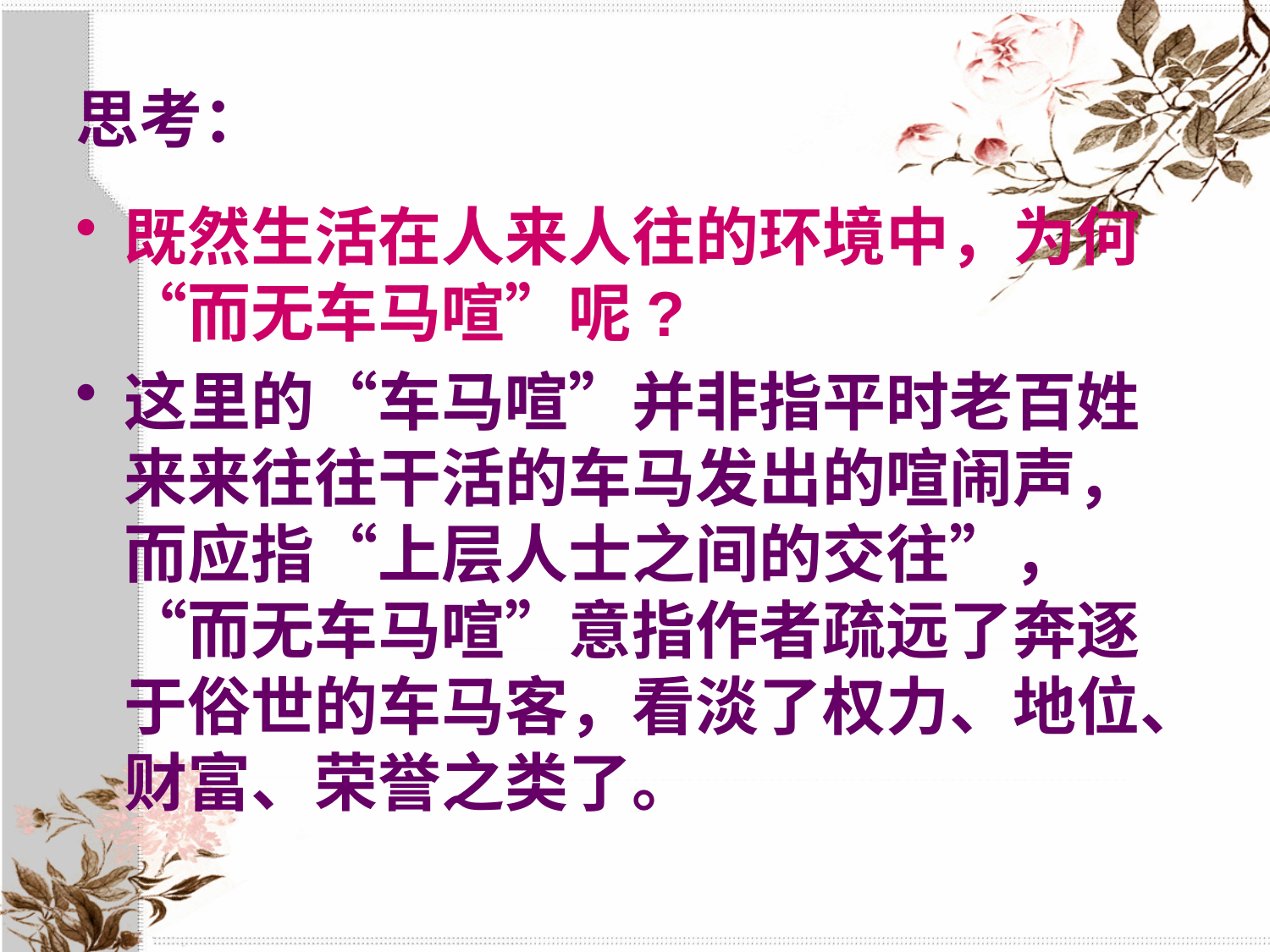

# 思考：
既然生活在人来人往的环境中，为何“而无车马喧”呢?
这里的“车马喧”并非指平时老百姓来来往往干活的车马发出的喧闹声，而应指“上层人士之间的交往”，“而无车马喧”意指作者疏远了奔逐于俗世的车马客，看淡了权力、地位、财富、荣誉之类了。

13